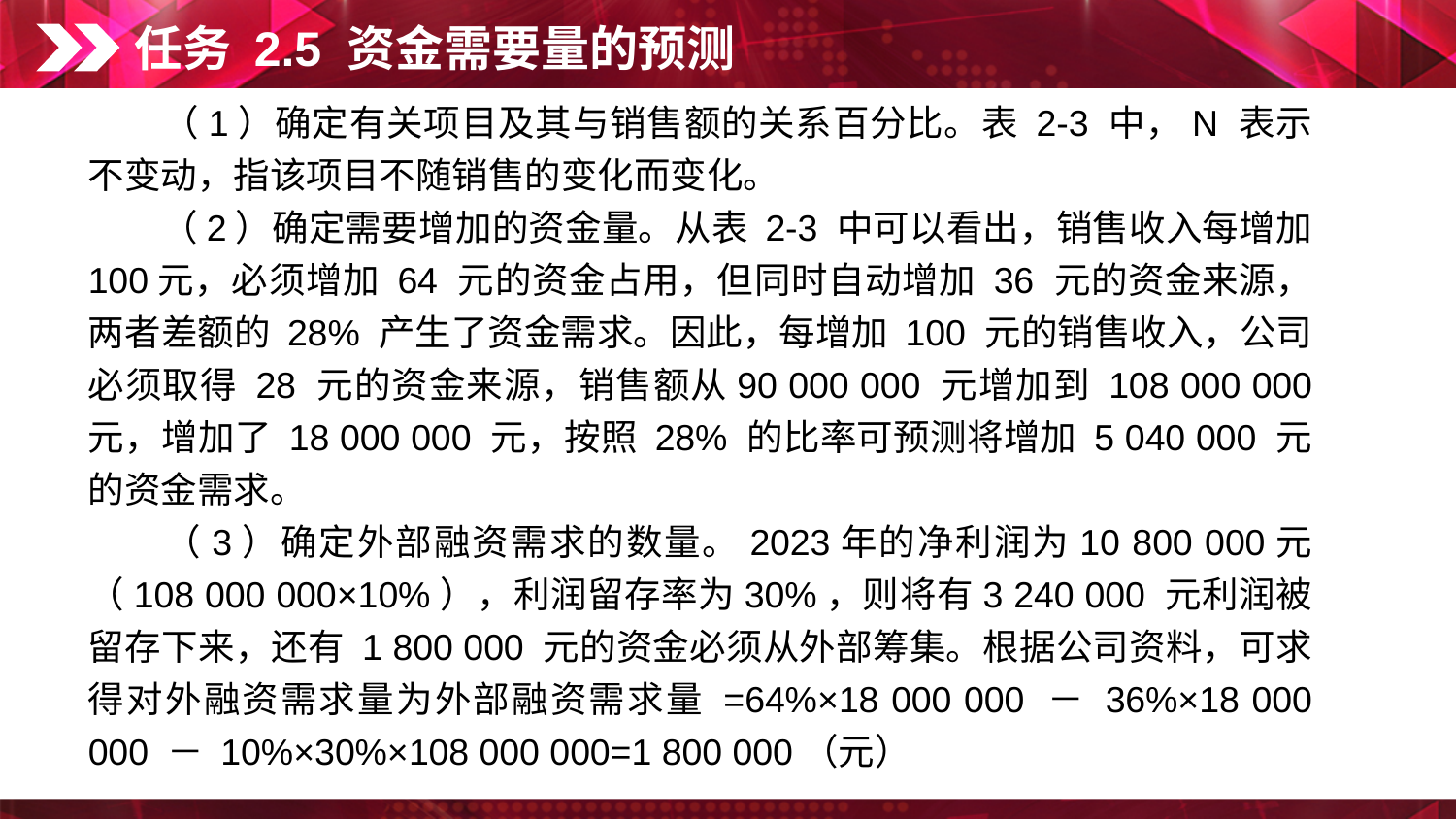

任务 2.5 资金需要量的预测

　　（1）确定有关项目及其与销售额的关系百分比。表 2-3 中，N 表示不变动，指该项目不随销售的变化而变化。
　　（2）确定需要增加的资金量。从表 2-3 中可以看出，销售收入每增加 100元，必须增加 64 元的资金占用，但同时自动增加 36 元的资金来源，两者差额的 28% 产生了资金需求。因此，每增加 100 元的销售收入，公司必须取得 28 元的资金来源，销售额从90 000 000 元增加到 108 000 000 元，增加了 18 000 000 元，按照 28% 的比率可预测将增加 5 040 000 元的资金需求。
　　（3）确定外部融资需求的数量。2023年的净利润为10 800 000元（108 000 000×10%），利润留存率为30%，则将有3 240 000 元利润被留存下来，还有 1 800 000 元的资金必须从外部筹集。根据公司资料，可求得对外融资需求量为外部融资需求量 =64%×18 000 000 － 36%×18 000 000 － 10%×30%×108 000 000=1 800 000（元）